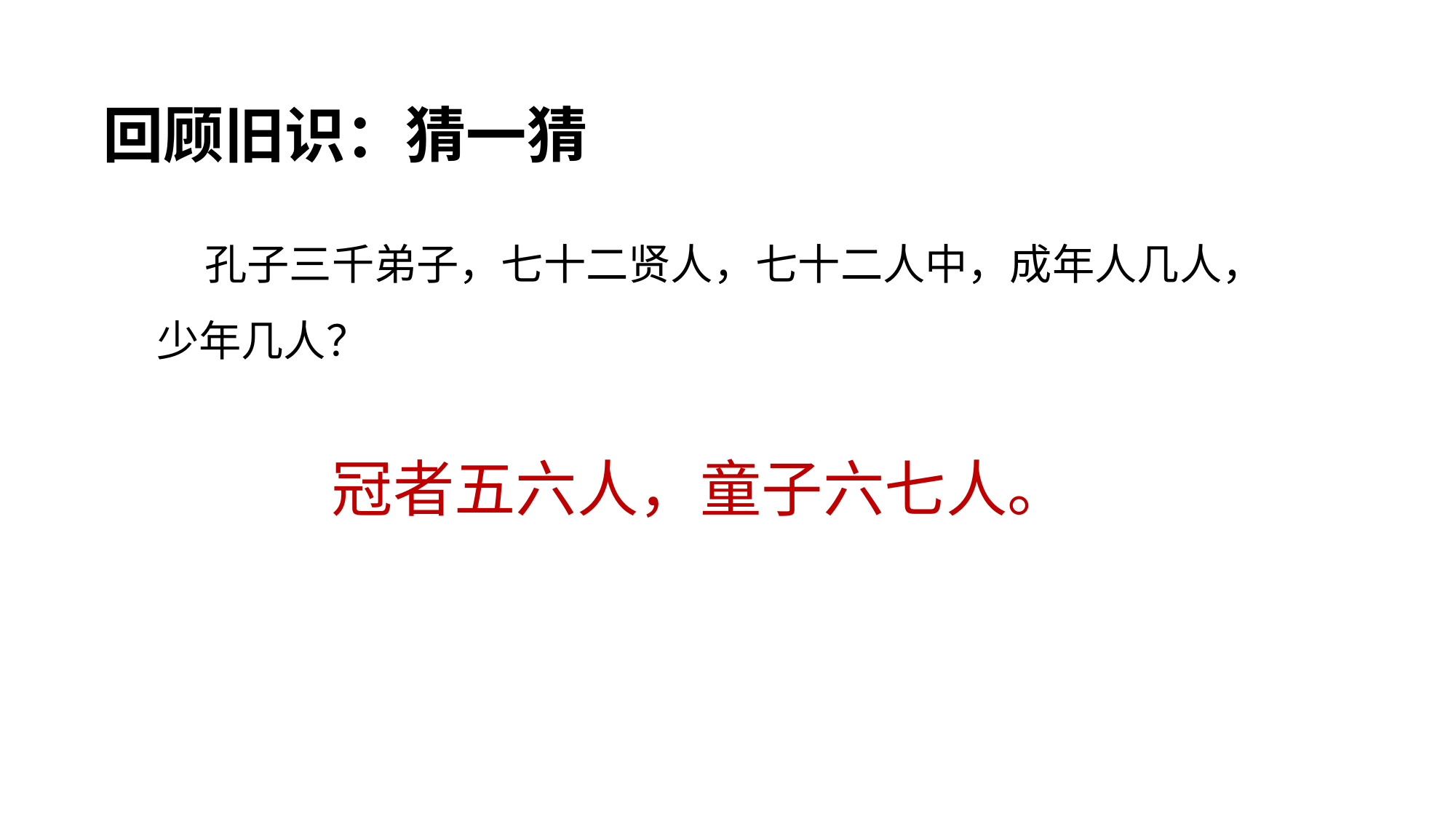

回顾旧识：猜一猜

    孔子三千弟子，七十二贤人，七十二人中，成年人几人，少年几人？
冠者五六人，童子六七人。